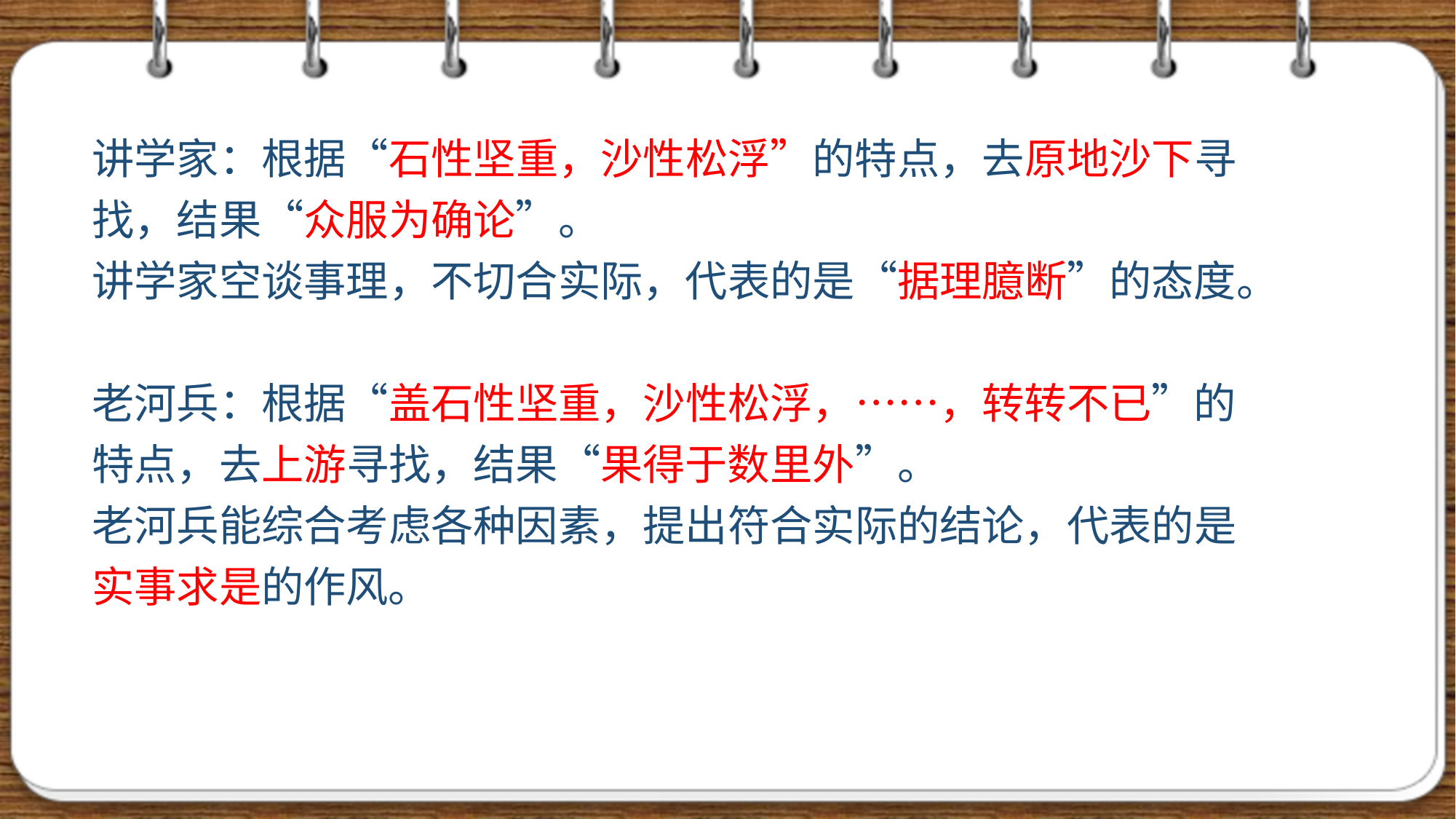

讲学家：根据“石性坚重，沙性松浮”的特点，去原地沙下寻找，结果“众服为确论”。
讲学家空谈事理，不切合实际，代表的是“据理臆断”的态度。

老河兵：根据“盖石性坚重，沙性松浮，……，转转不已”的特点，去上游寻找，结果“果得于数里外”。
老河兵能综合考虑各种因素，提出符合实际的结论，代表的是实事求是的作风。